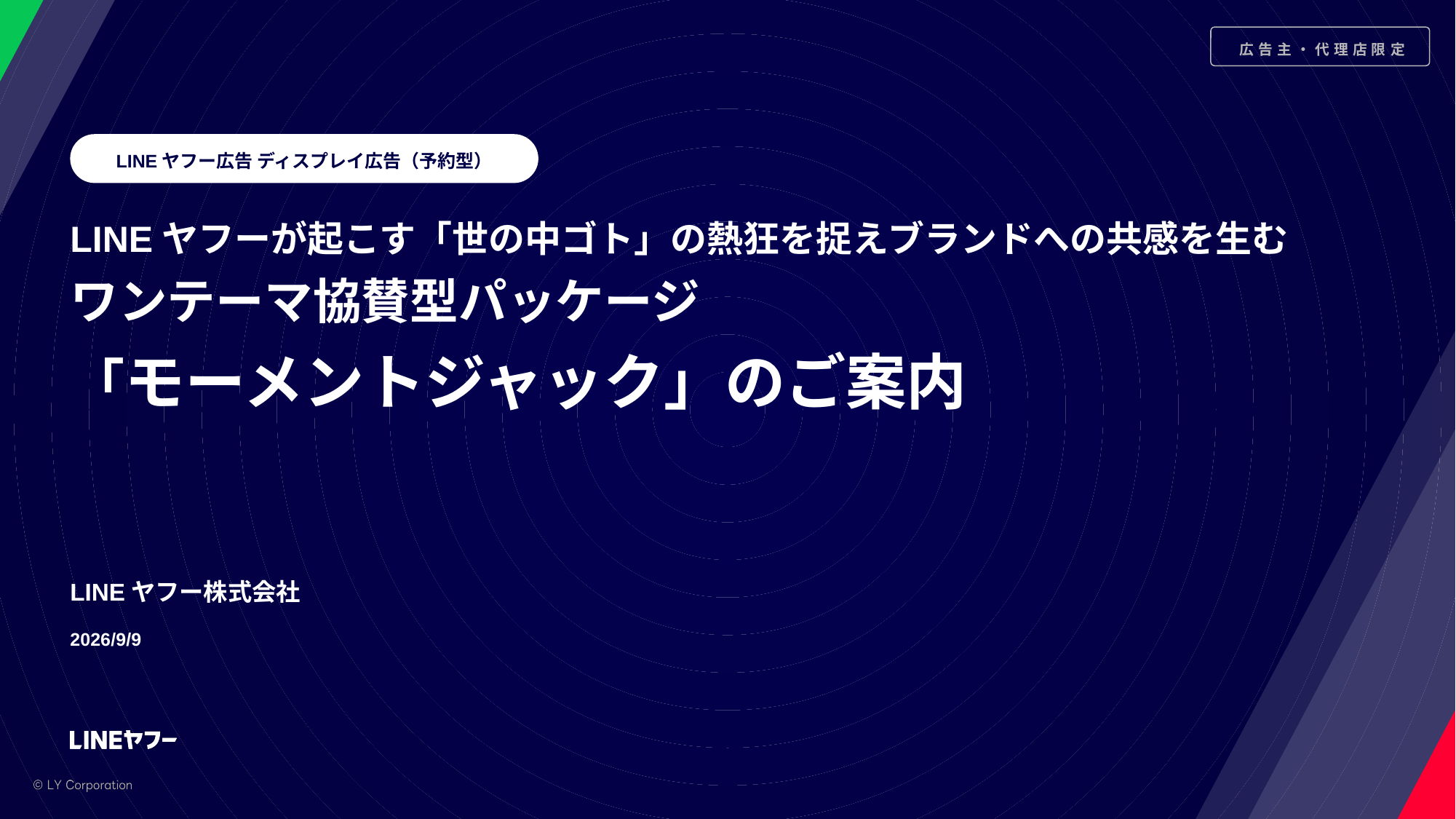

LINEヤフー広告 ディスプレイ広告（予約型）
LINEヤフーが起こす「世の中ゴト」の熱狂を捉えブランドへの共感を生む
ワンテーマ協賛型パッケージ
「モーメントジャック」のご案内
LINEヤフー株式会社
2026/9/9